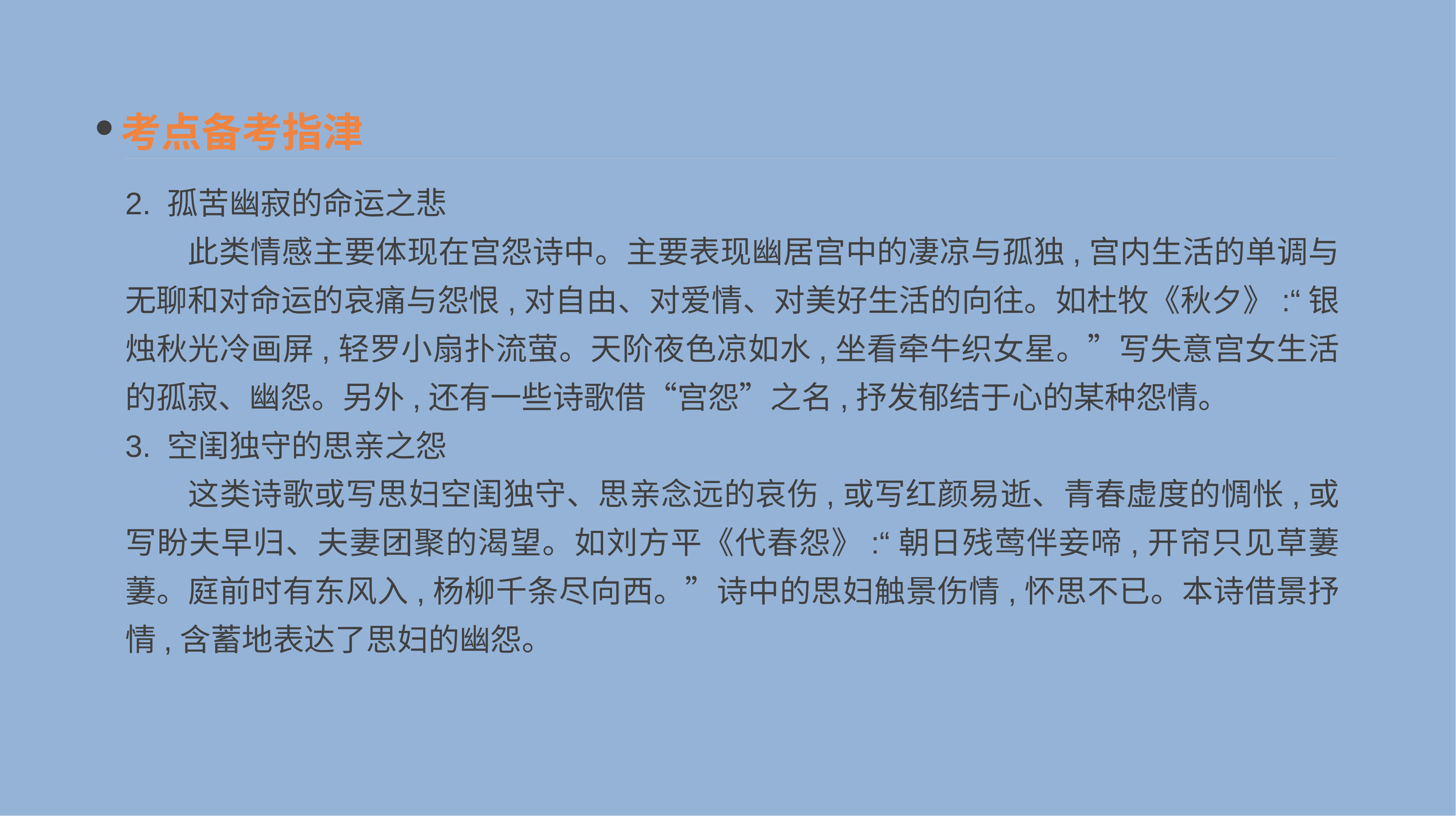

考点备考指津

2. 孤苦幽寂的命运之悲
　　此类情感主要体现在宫怨诗中。主要表现幽居宫中的凄凉与孤独,宫内生活的单调与无聊和对命运的哀痛与怨恨,对自由、对爱情、对美好生活的向往。如杜牧《秋夕》:“银烛秋光冷画屏,轻罗小扇扑流萤。天阶夜色凉如水,坐看牵牛织女星。”写失意宫女生活的孤寂、幽怨。另外,还有一些诗歌借“宫怨”之名,抒发郁结于心的某种怨情。
3. 空闺独守的思亲之怨
　　这类诗歌或写思妇空闺独守、思亲念远的哀伤,或写红颜易逝、青春虚度的惆怅,或写盼夫早归、夫妻团聚的渴望。如刘方平《代春怨》:“朝日残莺伴妾啼,开帘只见草萋萋。庭前时有东风入,杨柳千条尽向西。”诗中的思妇触景伤情,怀思不已。本诗借景抒情,含蓄地表达了思妇的幽怨。